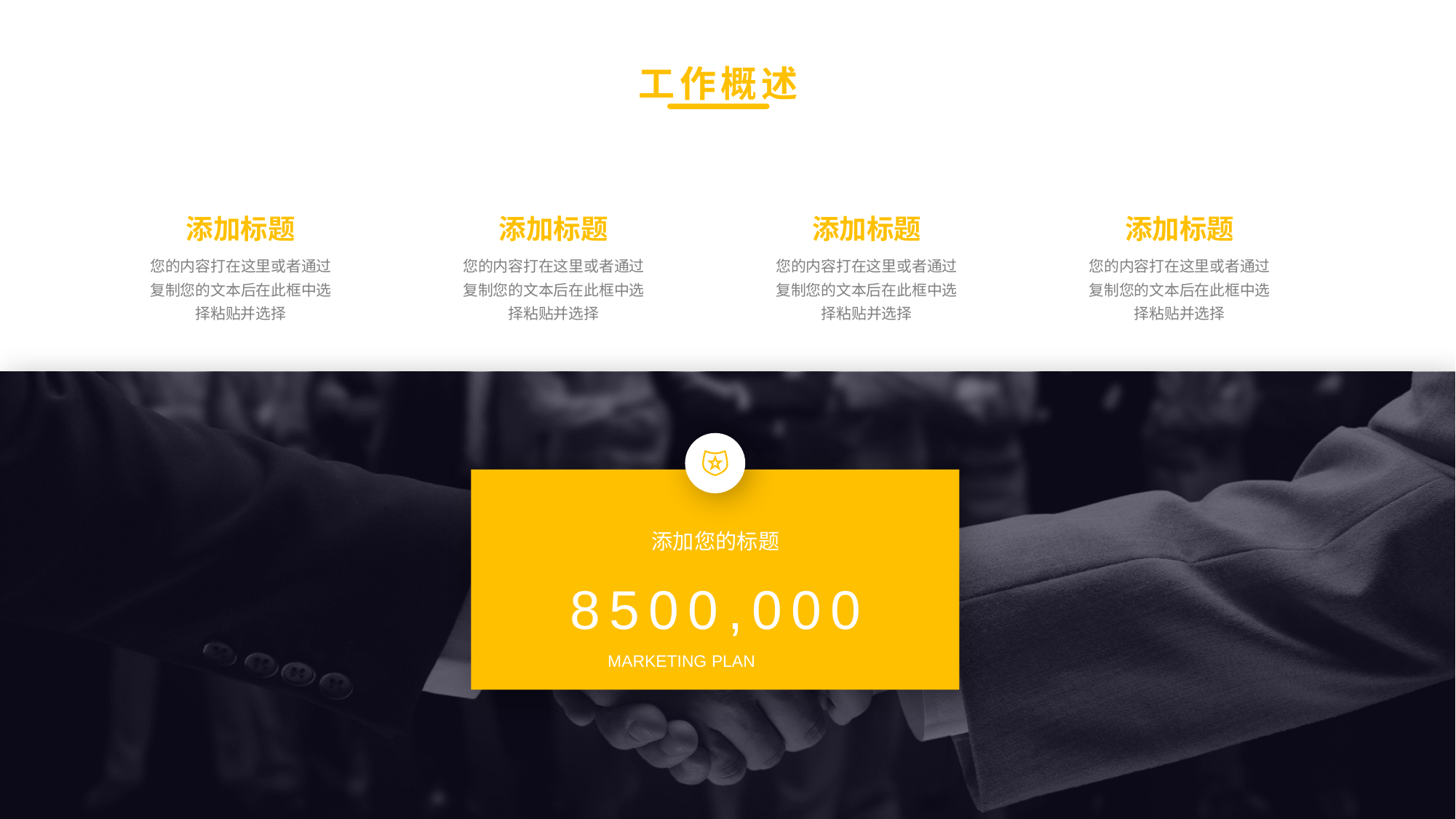

工作概述

添加标题
您的内容打在这里或者通过复制您的文本后在此框中选择粘贴并选择
添加标题
您的内容打在这里或者通过复制您的文本后在此框中选择粘贴并选择
添加标题
您的内容打在这里或者通过复制您的文本后在此框中选择粘贴并选择
添加标题
您的内容打在这里或者通过复制您的文本后在此框中选择粘贴并选择

添加您的标题
8500,000
MARKETING PLAN